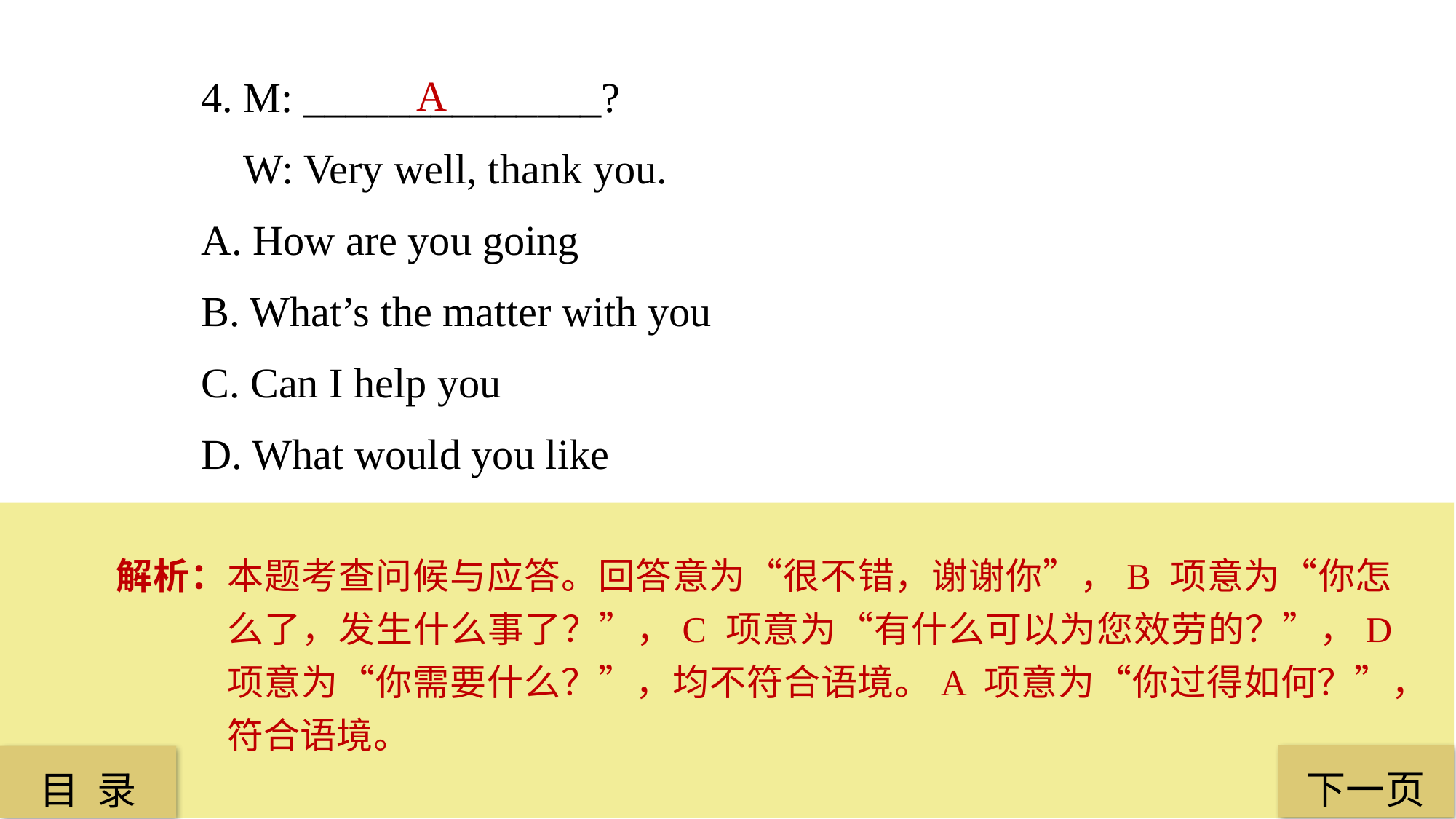

4. M: ______________?
    W: Very well, thank you.
A. How are you going
B. What’s the matter with you
C. Can I help you
D. What would you like
 A
解析：本题考查问候与应答。回答意为“很不错，谢谢你”，B 项意为“你怎么了，发生什么事了？”，C 项意为“有什么可以为您效劳的？”，D 项意为“你需要什么？”，均不符合语境。A 项意为“你过得如何？”，符合语境。